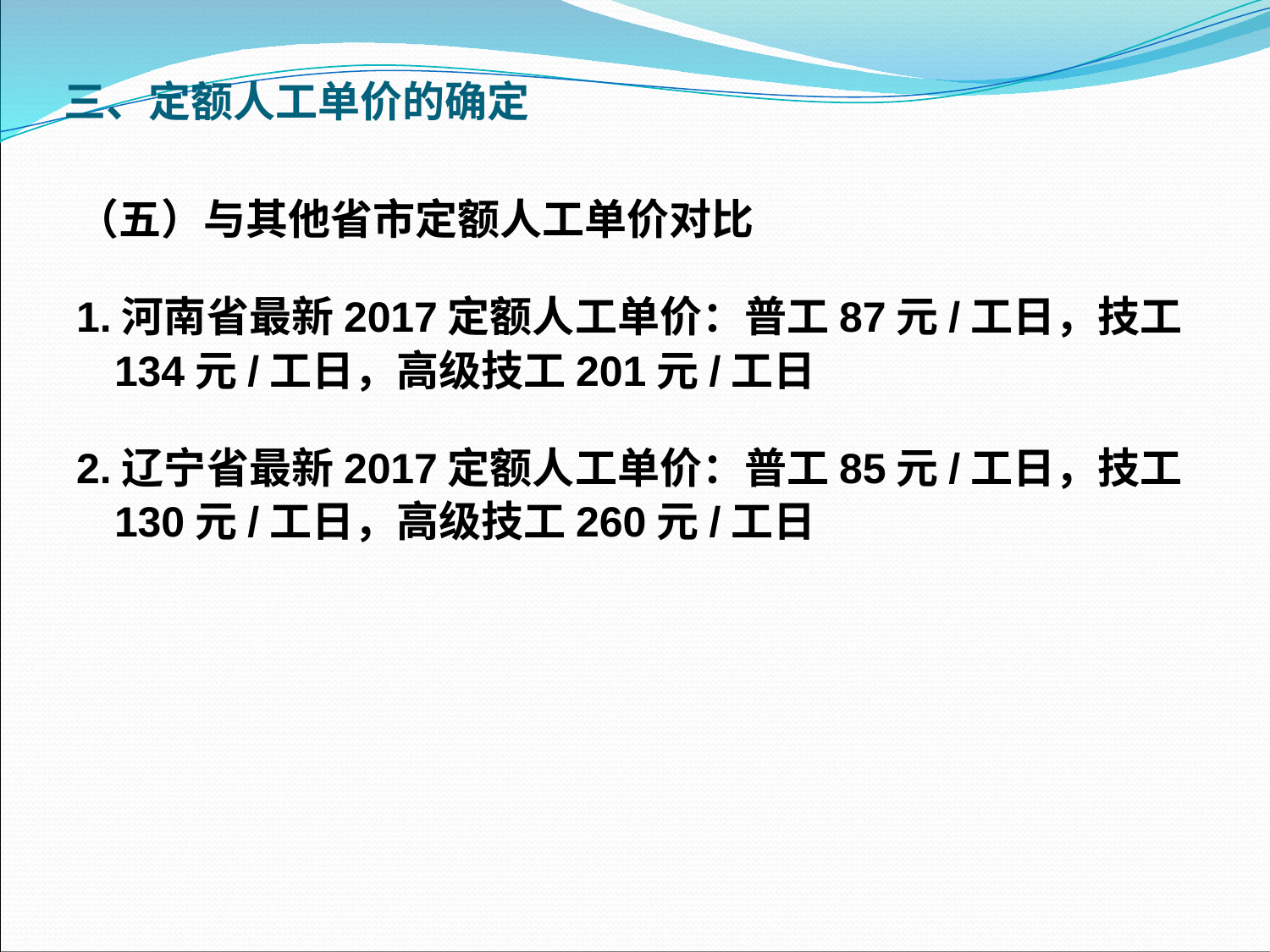

三、定额人工单价的确定
（五）与其他省市定额人工单价对比
1.河南省最新2017定额人工单价：普工87元/工日，技工134元/工日，高级技工201元/工日
2.辽宁省最新2017定额人工单价：普工85元/工日，技工130元/工日，高级技工260元/工日